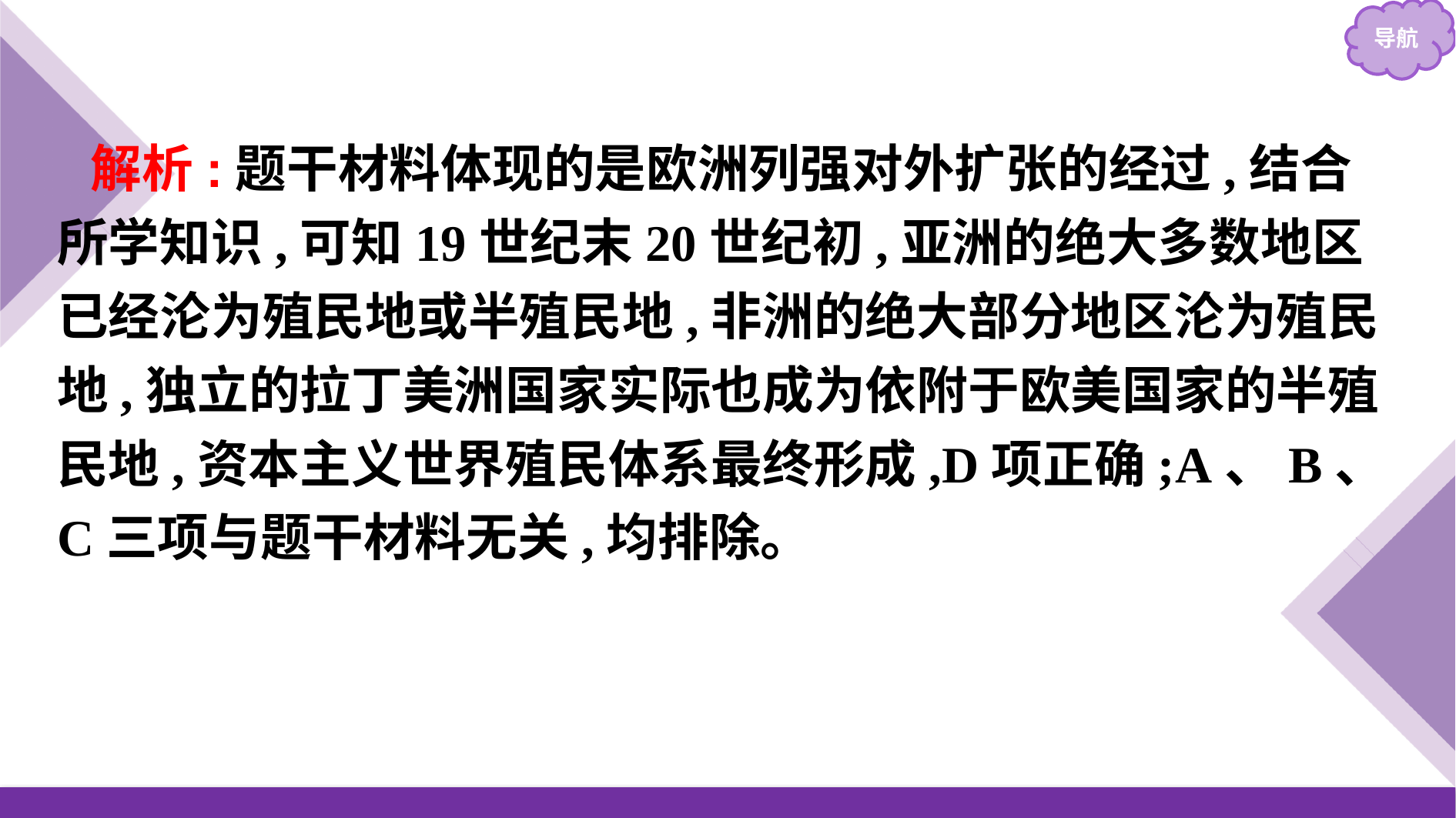

解析:题干材料体现的是欧洲列强对外扩张的经过,结合所学知识,可知19世纪末20世纪初,亚洲的绝大多数地区已经沦为殖民地或半殖民地,非洲的绝大部分地区沦为殖民地,独立的拉丁美洲国家实际也成为依附于欧美国家的半殖民地,资本主义世界殖民体系最终形成,D项正确;A、B、C三项与题干材料无关,均排除。